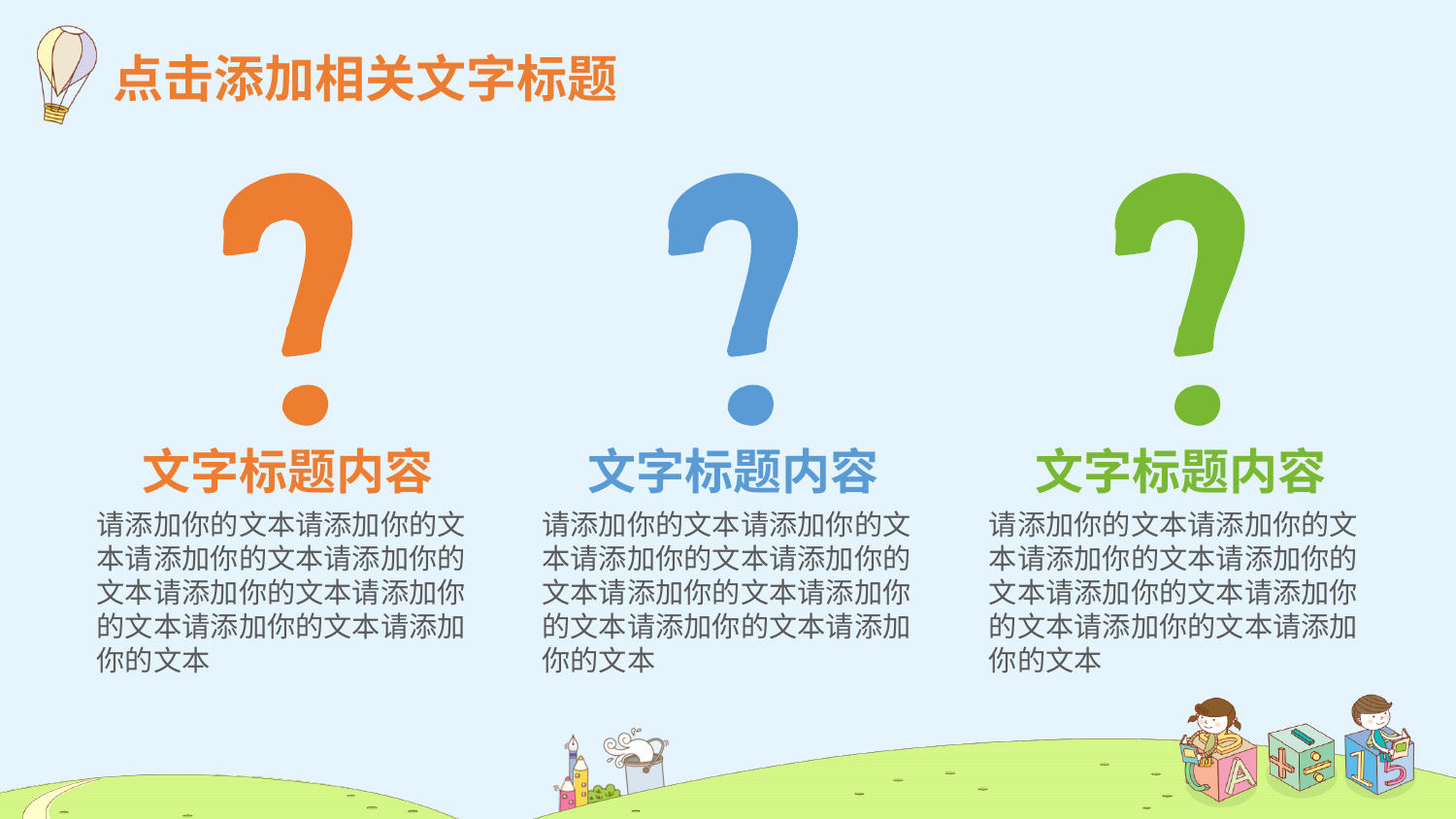

点击添加相关文字标题

文字标题内容
文字标题内容
文字标题内容
请添加你的文本请添加你的文本请添加你的文本请添加你的文本请添加你的文本请添加你的文本请添加你的文本请添加你的文本
请添加你的文本请添加你的文本请添加你的文本请添加你的文本请添加你的文本请添加你的文本请添加你的文本请添加你的文本
请添加你的文本请添加你的文本请添加你的文本请添加你的文本请添加你的文本请添加你的文本请添加你的文本请添加你的文本